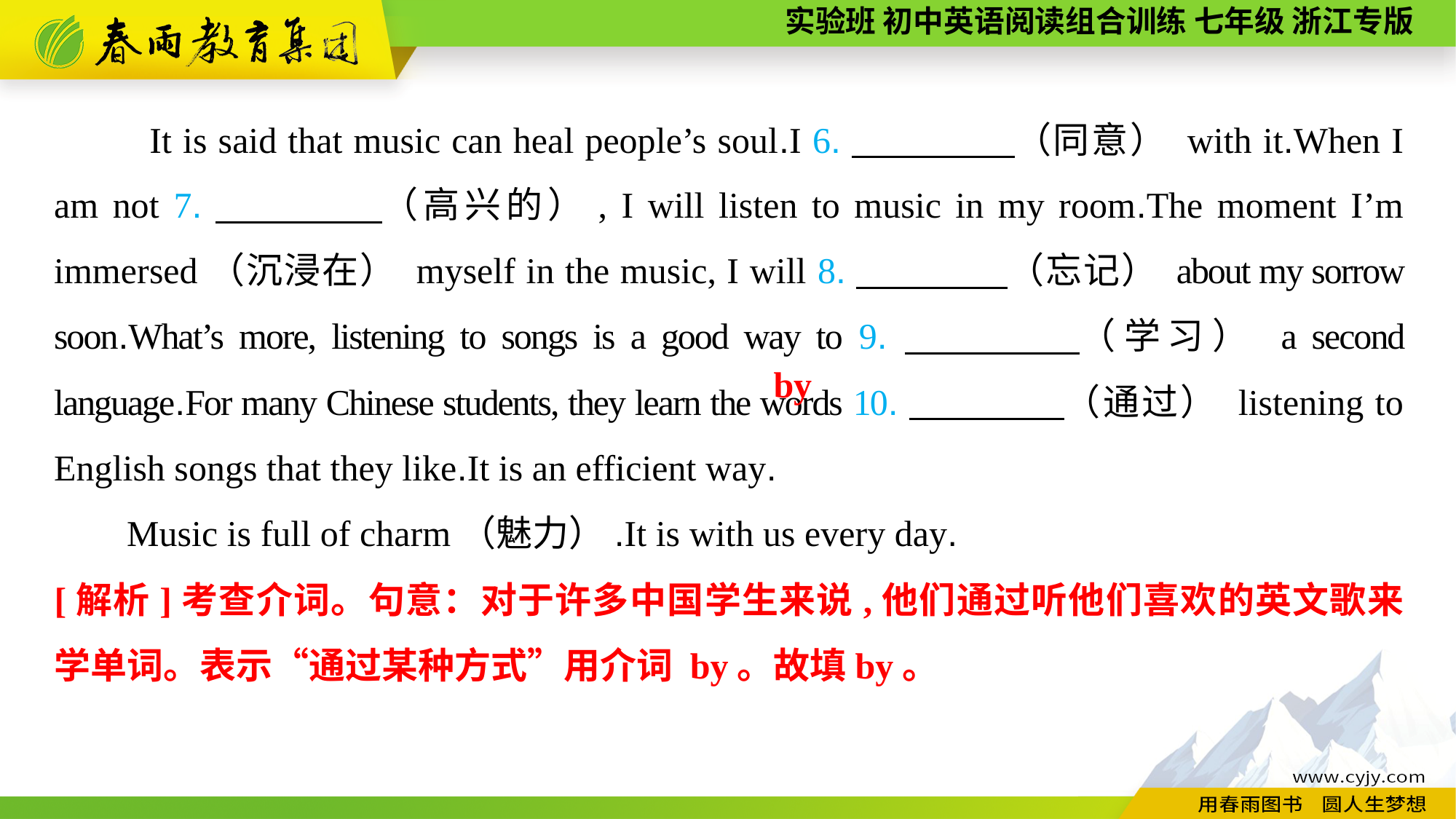

It is said that music can heal people’s soul.I 6.　　　　 （同意） with it.When I am not 7.　　　　（高兴的）, I will listen to music in my room.The moment I’m immersed（沉浸在） myself in the music, I will 8.　　　　（忘记） about my sorrow soon.What’s more, listening to songs is a good way to 9.　　　　（学习） a second language.For many Chinese students, they learn the words 10.　　　　（通过） listening to English songs that they like.It is an efficient way.
Music is full of charm（魅力）.It is with us every day.
by
[解析]考查介词。句意：对于许多中国学生来说,他们通过听他们喜欢的英文歌来学单词。表示“通过某种方式”用介词 by。故填by。